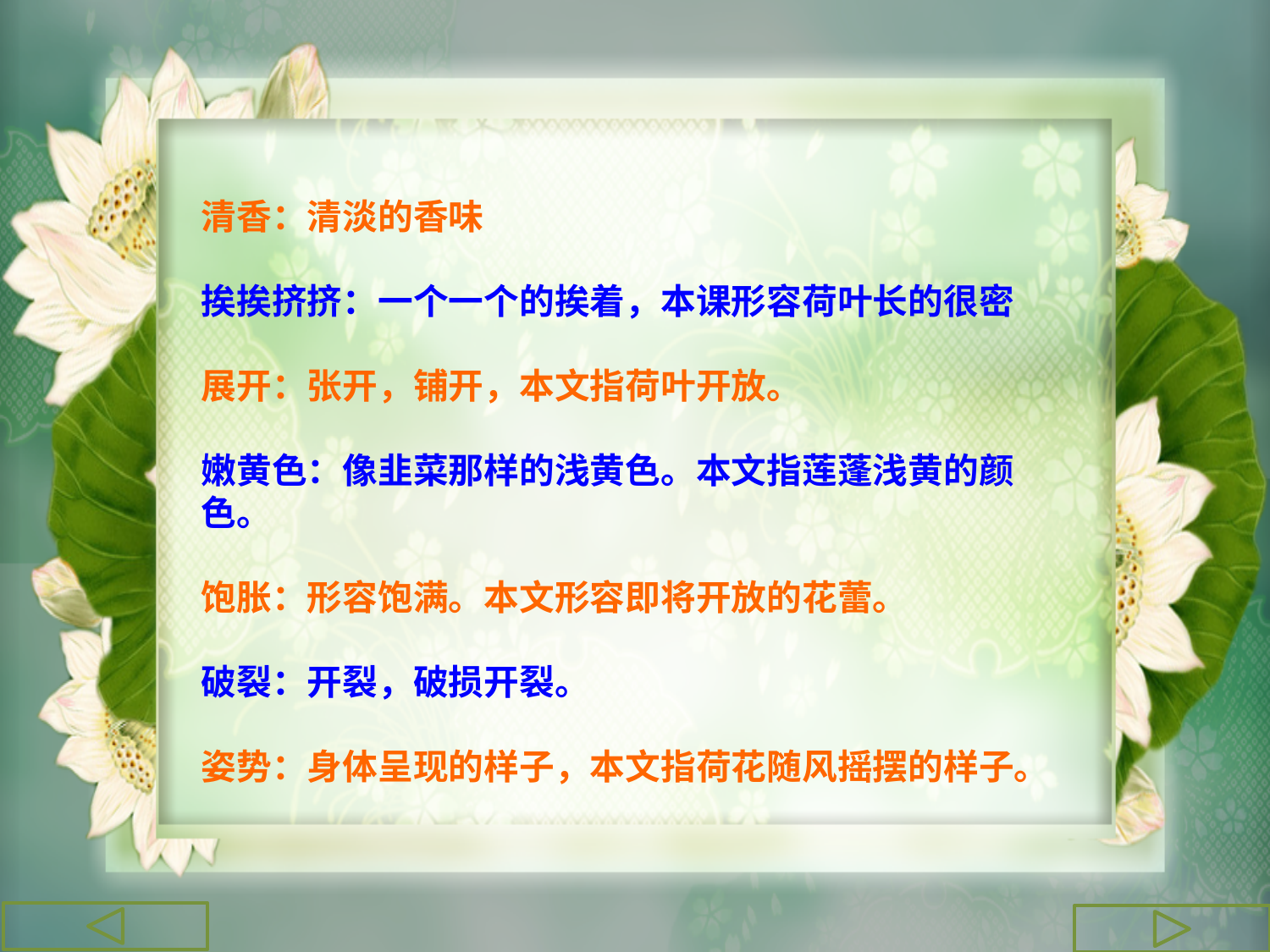

清香：清淡的香味

挨挨挤挤：一个一个的挨着，本课形容荷叶长的很密

展开：张开，铺开，本文指荷叶开放。

嫩黄色：像韭菜那样的浅黄色。本文指莲蓬浅黄的颜色。

饱胀：形容饱满。本文形容即将开放的花蕾。

破裂：开裂，破损开裂。

姿势：身体呈现的样子，本文指荷花随风摇摆的样子。